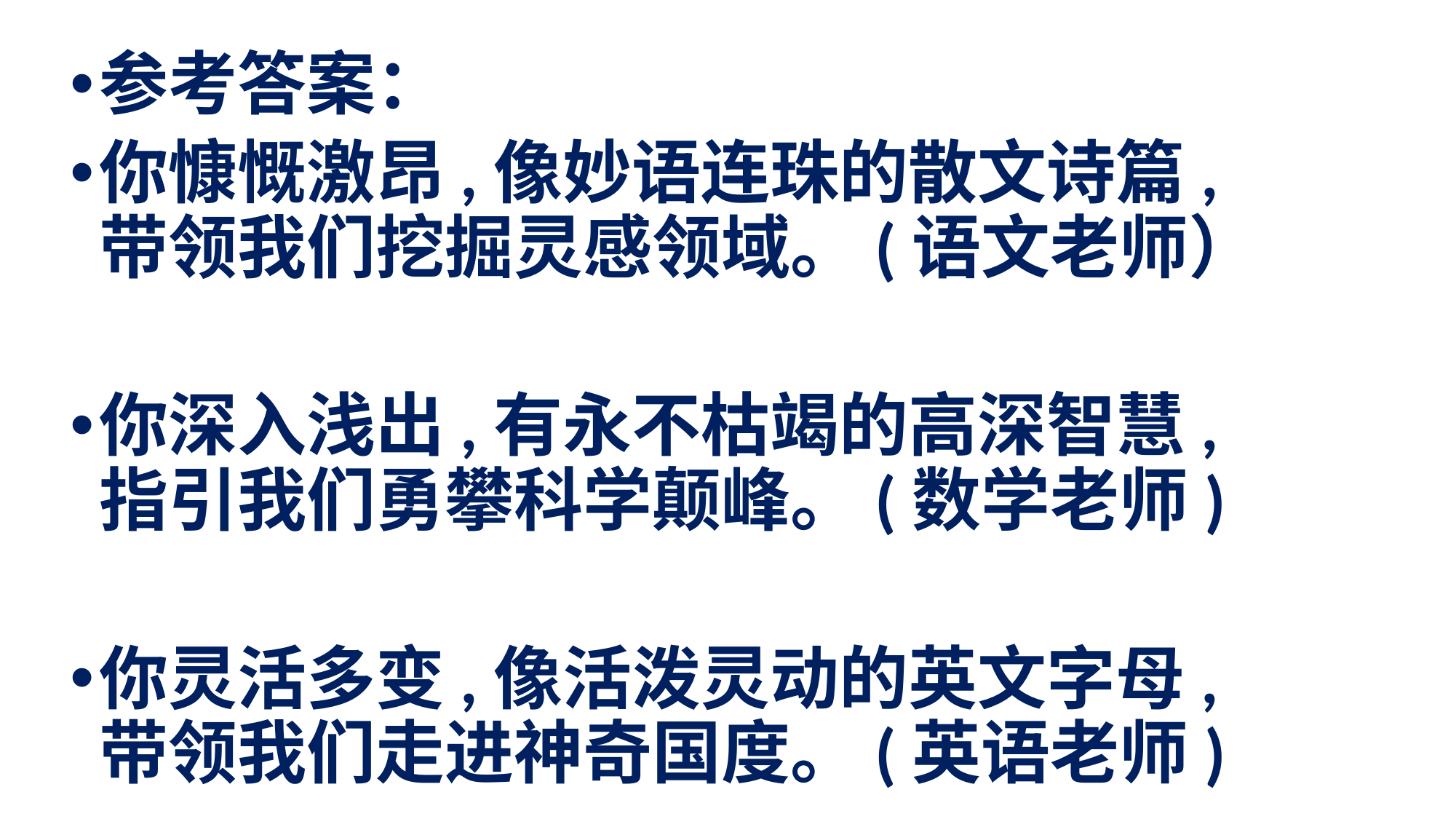

参考答案：
你慷慨激昂,像妙语连珠的散文诗篇,带领我们挖掘灵感领域。(语文老师）

你深入浅出,有永不枯竭的高深智慧,指引我们勇攀科学颠峰。(数学老师)

你灵活多变,像活泼灵动的英文字母,带领我们走进神奇国度。(英语老师)